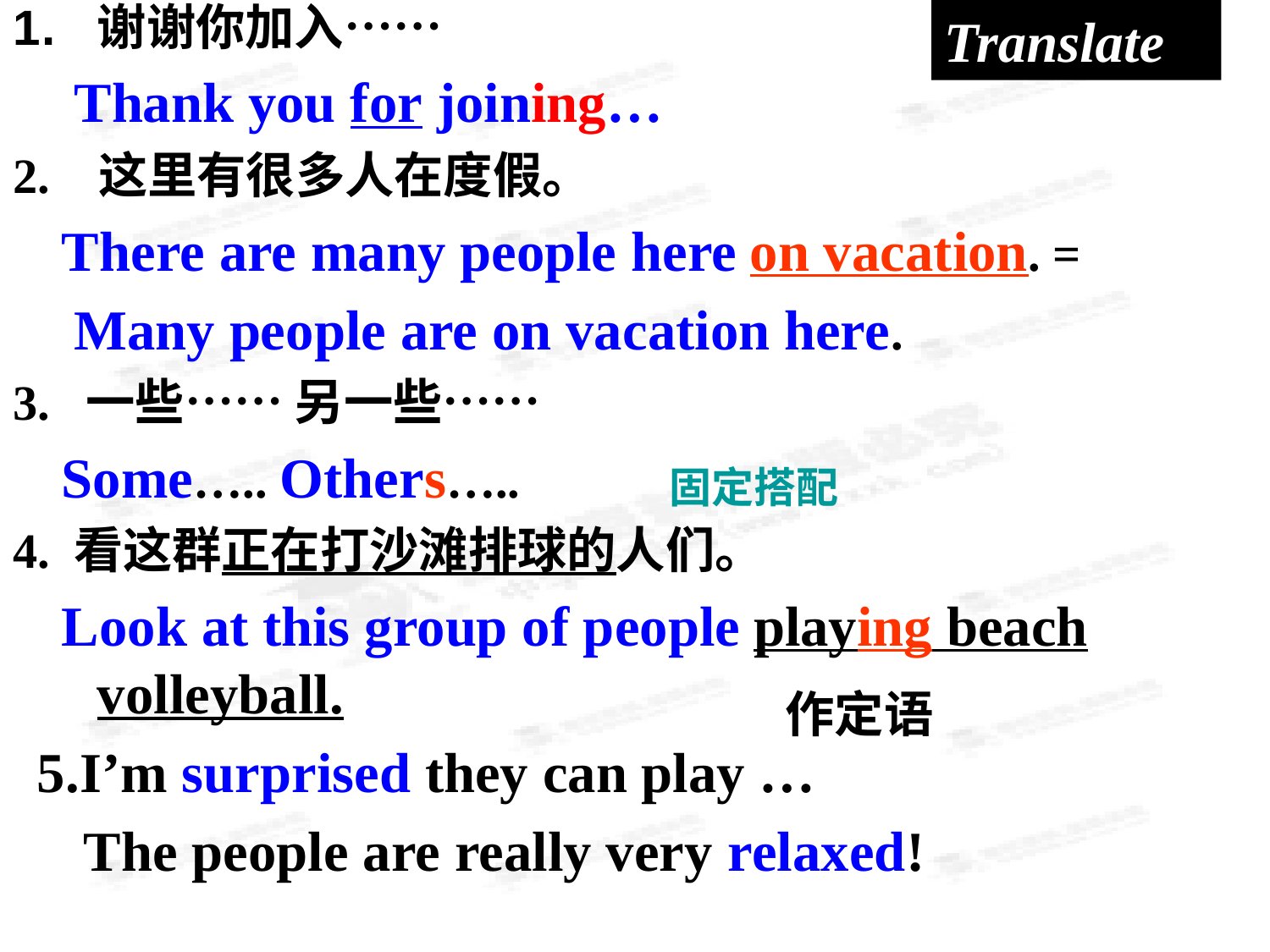

Translate
谢谢你加入……
     Thank you for joining…
2.   这里有很多人在度假。
    There are many people here on vacation. =
     Many people are on vacation here.
3.  一些…… 另一些……
    Some….. Others…..
4. 看这群正在打沙滩排球的人们。
    Look at this group of people playing beach volleyball.
  5.I’m surprised they can play …
     The people are really very relaxed!
固定搭配
作定语